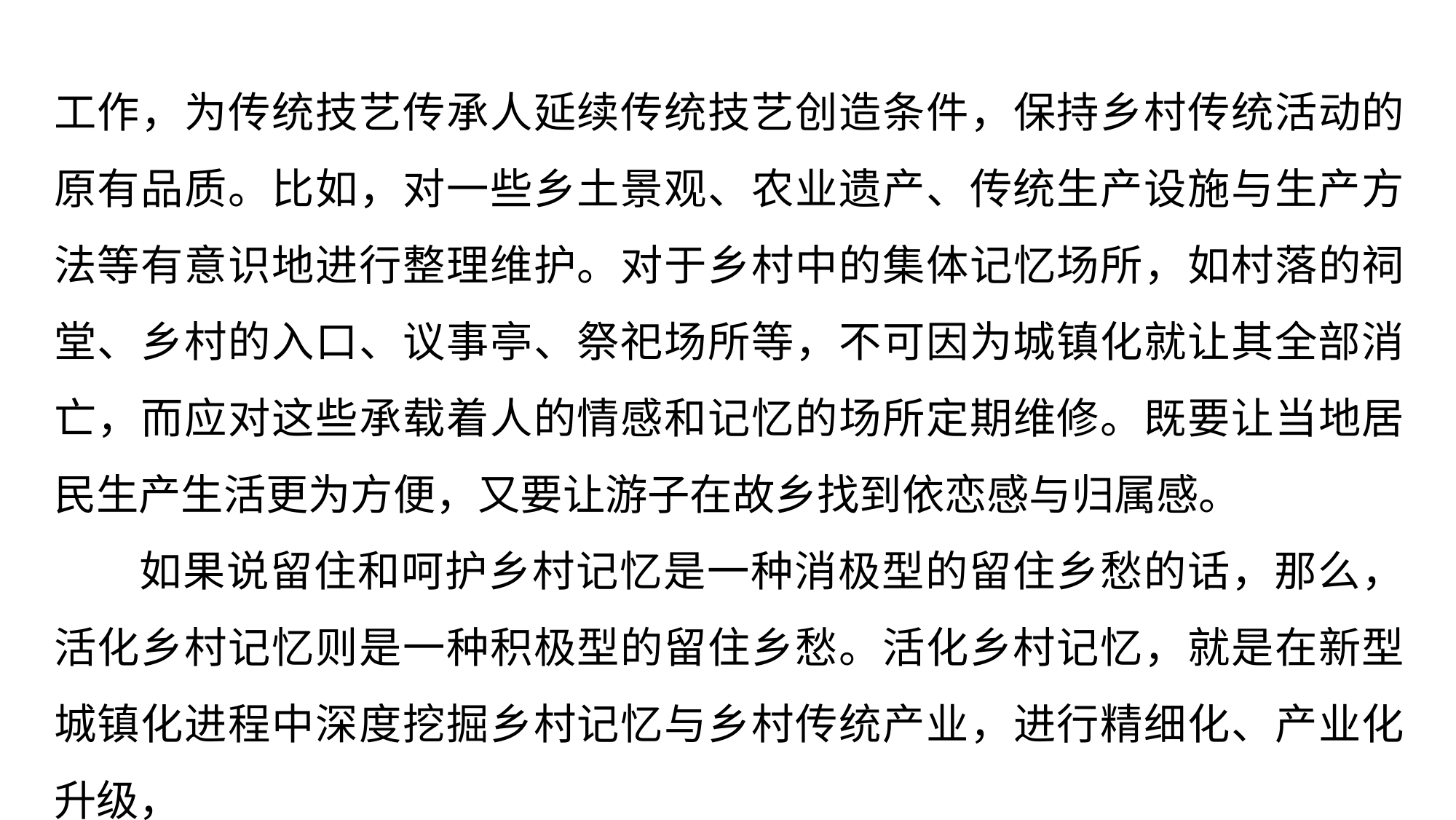

工作，为传统技艺传承人延续传统技艺创造条件，保持乡村传统活动的原有品质。比如，对一些乡土景观、农业遗产、传统生产设施与生产方法等有意识地进行整理维护。对于乡村中的集体记忆场所，如村落的祠堂、乡村的入口、议事亭、祭祀场所等，不可因为城镇化就让其全部消亡，而应对这些承载着人的情感和记忆的场所定期维修。既要让当地居民生产生活更为方便，又要让游子在故乡找到依恋感与归属感。
如果说留住和呵护乡村记忆是一种消极型的留住乡愁的话，那么，活化乡村记忆则是一种积极型的留住乡愁。活化乡村记忆，就是在新型城镇化进程中深度挖掘乡村记忆与乡村传统产业，进行精细化、产业化升级，